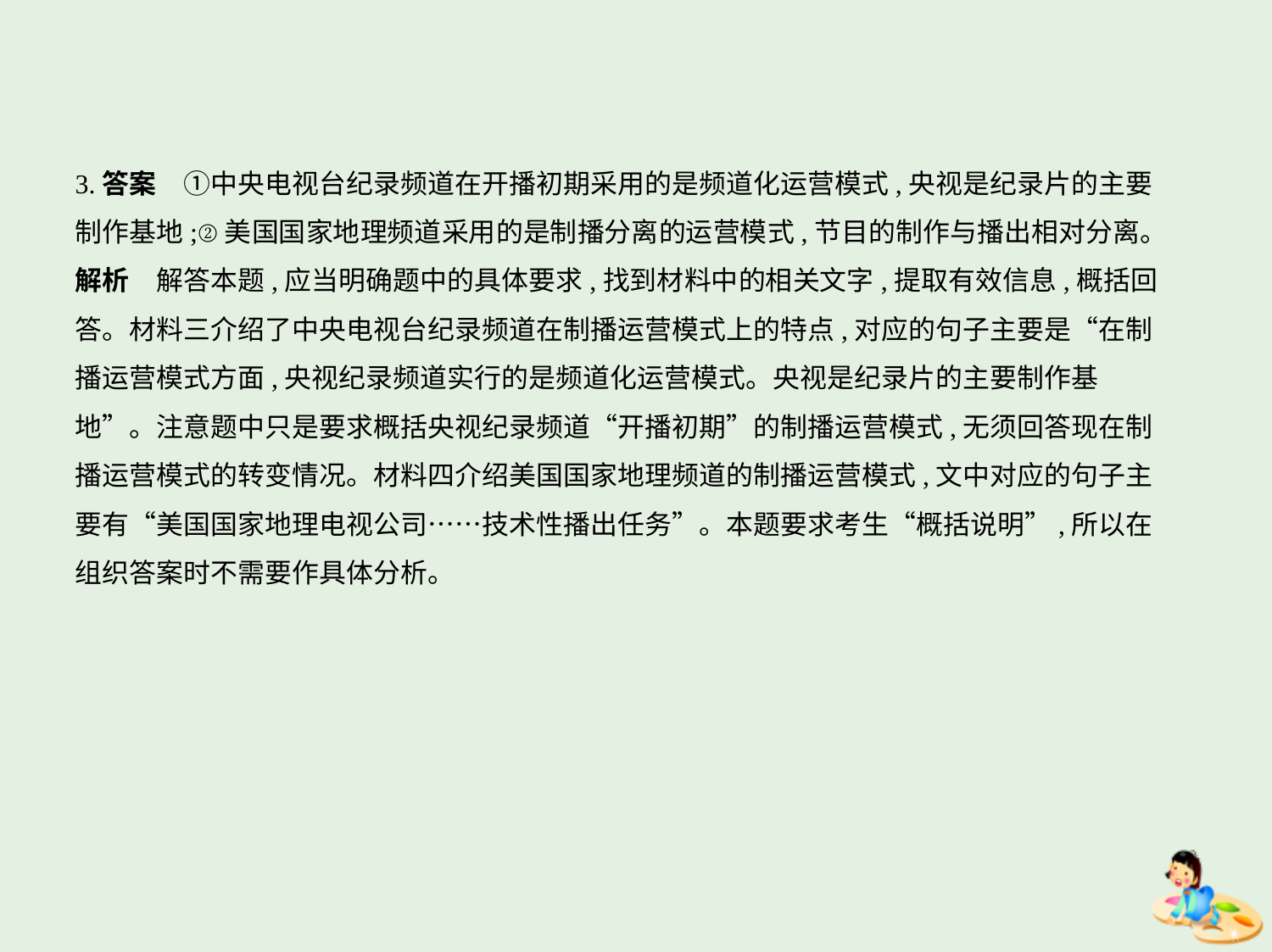

3.答案　①中央电视台纪录频道在开播初期采用的是频道化运营模式,央视是纪录片的主要
制作基地;②美国国家地理频道采用的是制播分离的运营模式,节目的制作与播出相对分离。
解析　解答本题,应当明确题中的具体要求,找到材料中的相关文字,提取有效信息,概括回
答。材料三介绍了中央电视台纪录频道在制播运营模式上的特点,对应的句子主要是“在制
播运营模式方面,央视纪录频道实行的是频道化运营模式。央视是纪录片的主要制作基
地”。注意题中只是要求概括央视纪录频道“开播初期”的制播运营模式,无须回答现在制
播运营模式的转变情况。材料四介绍美国国家地理频道的制播运营模式,文中对应的句子主
要有“美国国家地理电视公司……技术性播出任务”。本题要求考生“概括说明”,所以在
组织答案时不需要作具体分析。